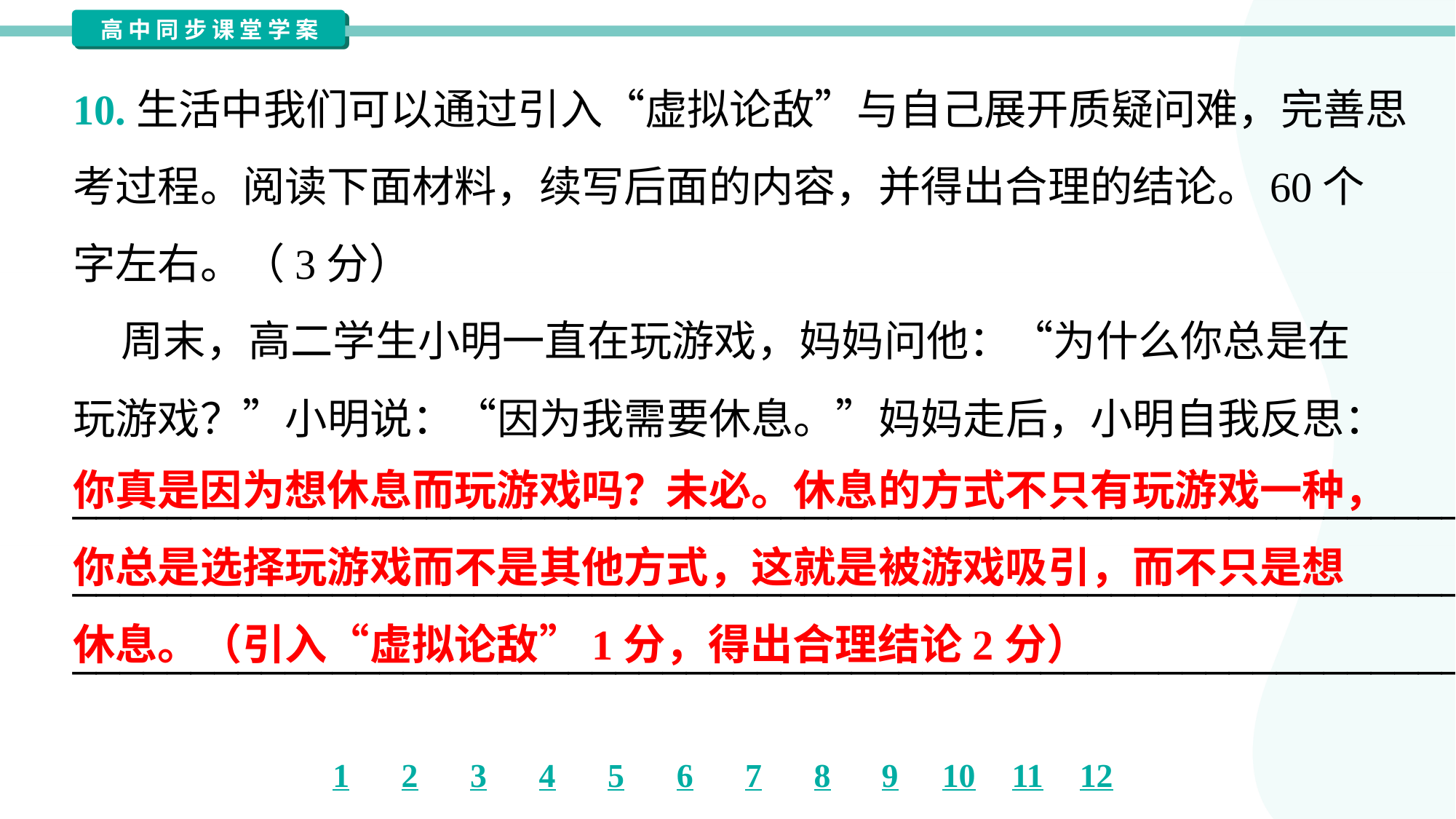

10.生活中我们可以通过引入“虚拟论敌”与自己展开质疑问难，完善思
考过程。阅读下面材料，续写后面的内容，并得出合理的结论。60个
字左右。（3分）
    周末，高二学生小明一直在玩游戏，妈妈问他：“为什么你总是在
玩游戏？”小明说：“因为我需要休息。”妈妈走后，小明自我反思：
_____________________________________________________________
_____________________________________________________________
_____________________________________________________________
你真是因为想休息而玩游戏吗？未必。休息的方式不只有玩游戏一种，
你总是选择玩游戏而不是其他方式，这就是被游戏吸引，而不只是想
休息。（引入“虚拟论敌”1分，得出合理结论2分）